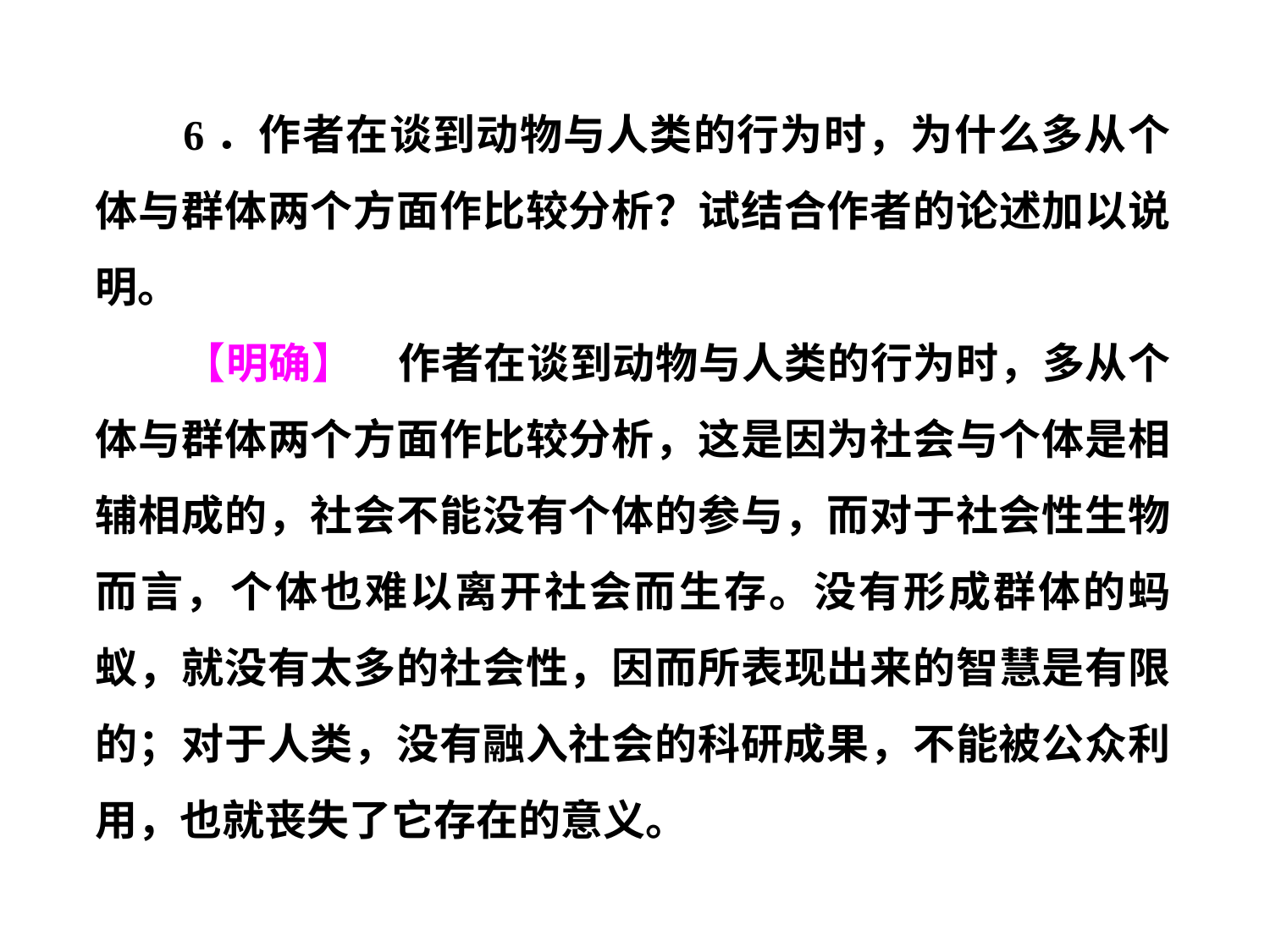

6．作者在谈到动物与人类的行为时，为什么多从个体与群体两个方面作比较分析？试结合作者的论述加以说明。
【明确】　作者在谈到动物与人类的行为时，多从个体与群体两个方面作比较分析，这是因为社会与个体是相辅相成的，社会不能没有个体的参与，而对于社会性生物而言，个体也难以离开社会而生存。没有形成群体的蚂蚁，就没有太多的社会性，因而所表现出来的智慧是有限的；对于人类，没有融入社会的科研成果，不能被公众利用，也就丧失了它存在的意义。